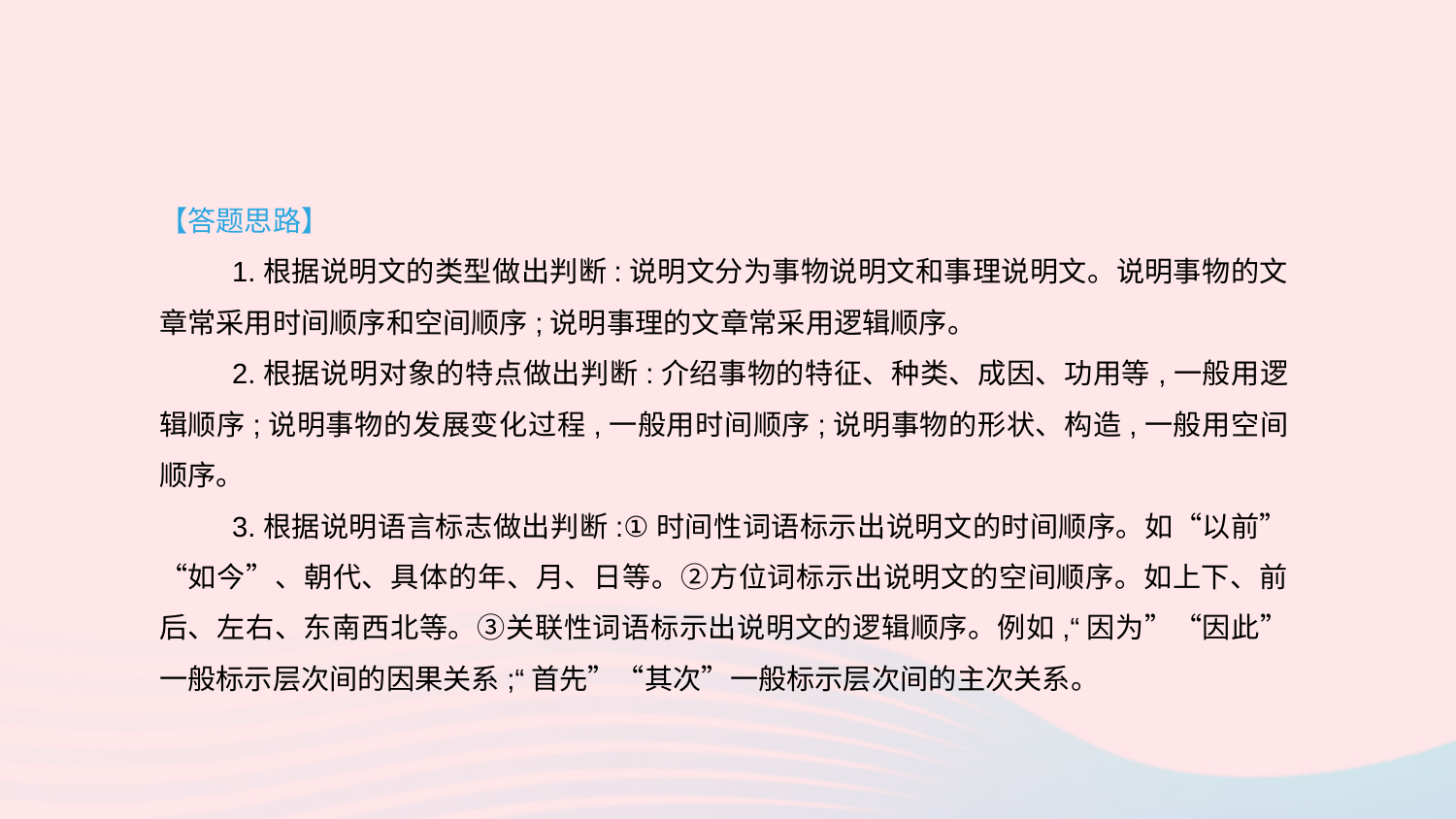

【答题思路】
1.根据说明文的类型做出判断:说明文分为事物说明文和事理说明文。说明事物的文章常采用时间顺序和空间顺序;说明事理的文章常采用逻辑顺序。
2.根据说明对象的特点做出判断:介绍事物的特征、种类、成因、功用等,一般用逻辑顺序;说明事物的发展变化过程,一般用时间顺序;说明事物的形状、构造,一般用空间顺序。
3.根据说明语言标志做出判断:①时间性词语标示出说明文的时间顺序。如“以前”“如今”、朝代、具体的年、月、日等。②方位词标示出说明文的空间顺序。如上下、前后、左右、东南西北等。③关联性词语标示出说明文的逻辑顺序。例如,“因为”“因此”一般标示层次间的因果关系;“首先”“其次”一般标示层次间的主次关系。